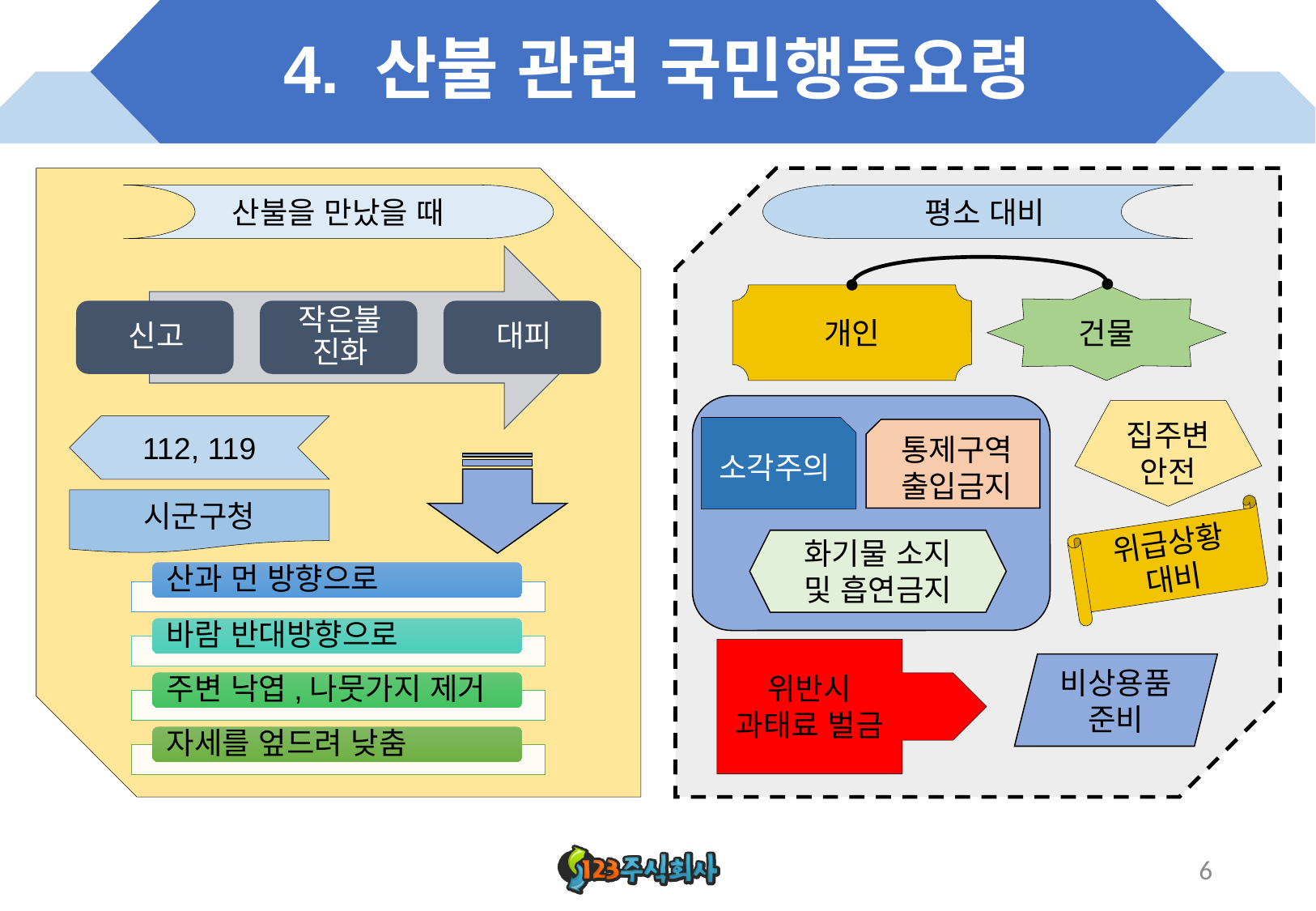

# 4. 산불 관련 국민행동요령

산불을 만났을 때
 평소 대비
신고
작은불
진화
대피
개인
건물

집주변
안전
112, 119
소각주의
통제구역 출입금지

시군구청
위급상황 대비
화기물 소지 및 흡연금지
산과 먼 방향으로
바람 반대방향으로
주변 낙엽,나뭇가지 제거
자세를 엎드려 낮춤
위반시
과태료 벌금
비상용품준비
6